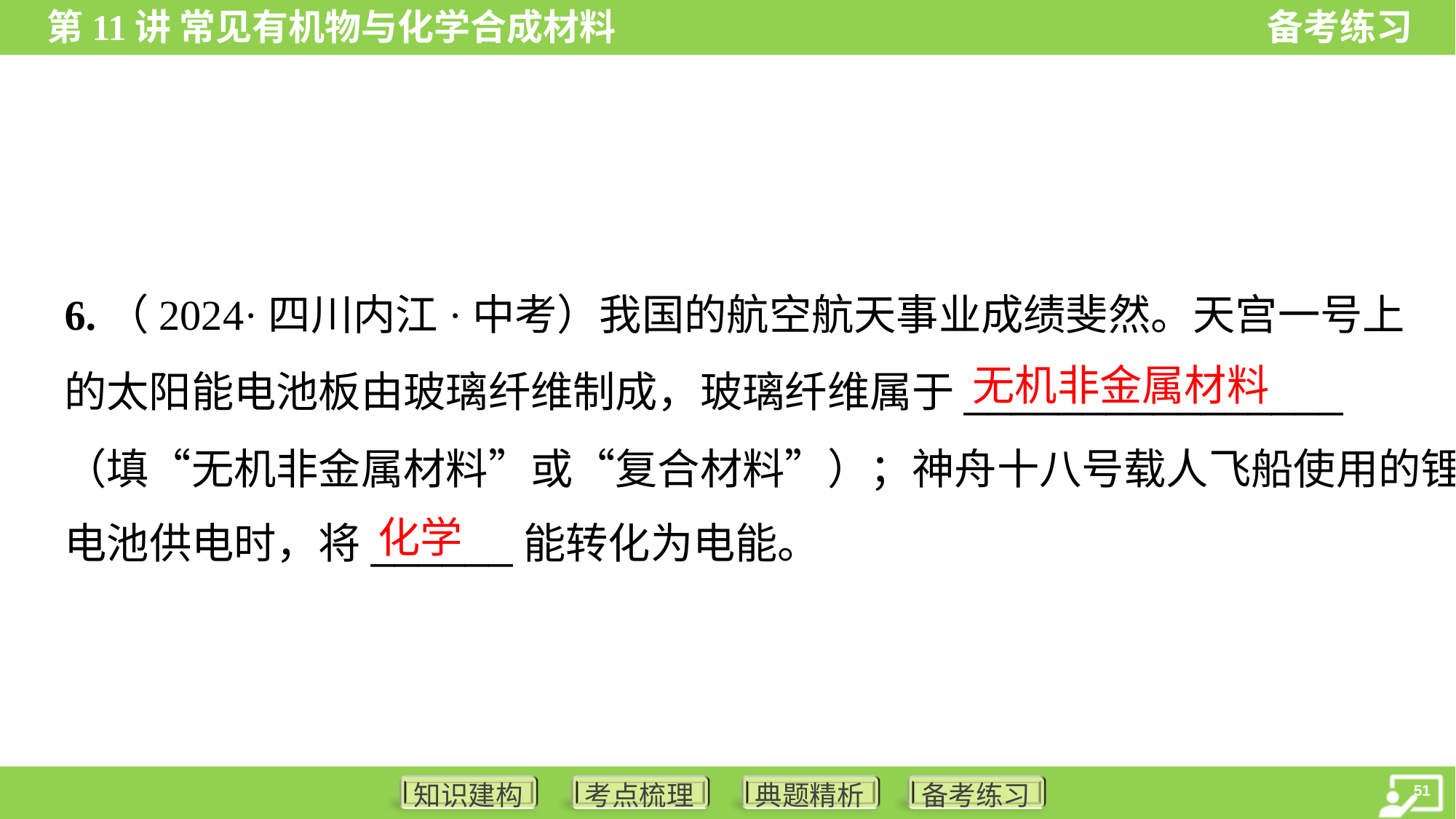

6.（2024·四川内江·中考）我国的航空航天事业成绩斐然。天宫一号上
的太阳能电池板由玻璃纤维制成，玻璃纤维属于________________
（填“无机非金属材料”或“复合材料”）；神舟十八号载人飞船使用的锂
电池供电时，将______能转化为电能。
无机非金属材料
化学